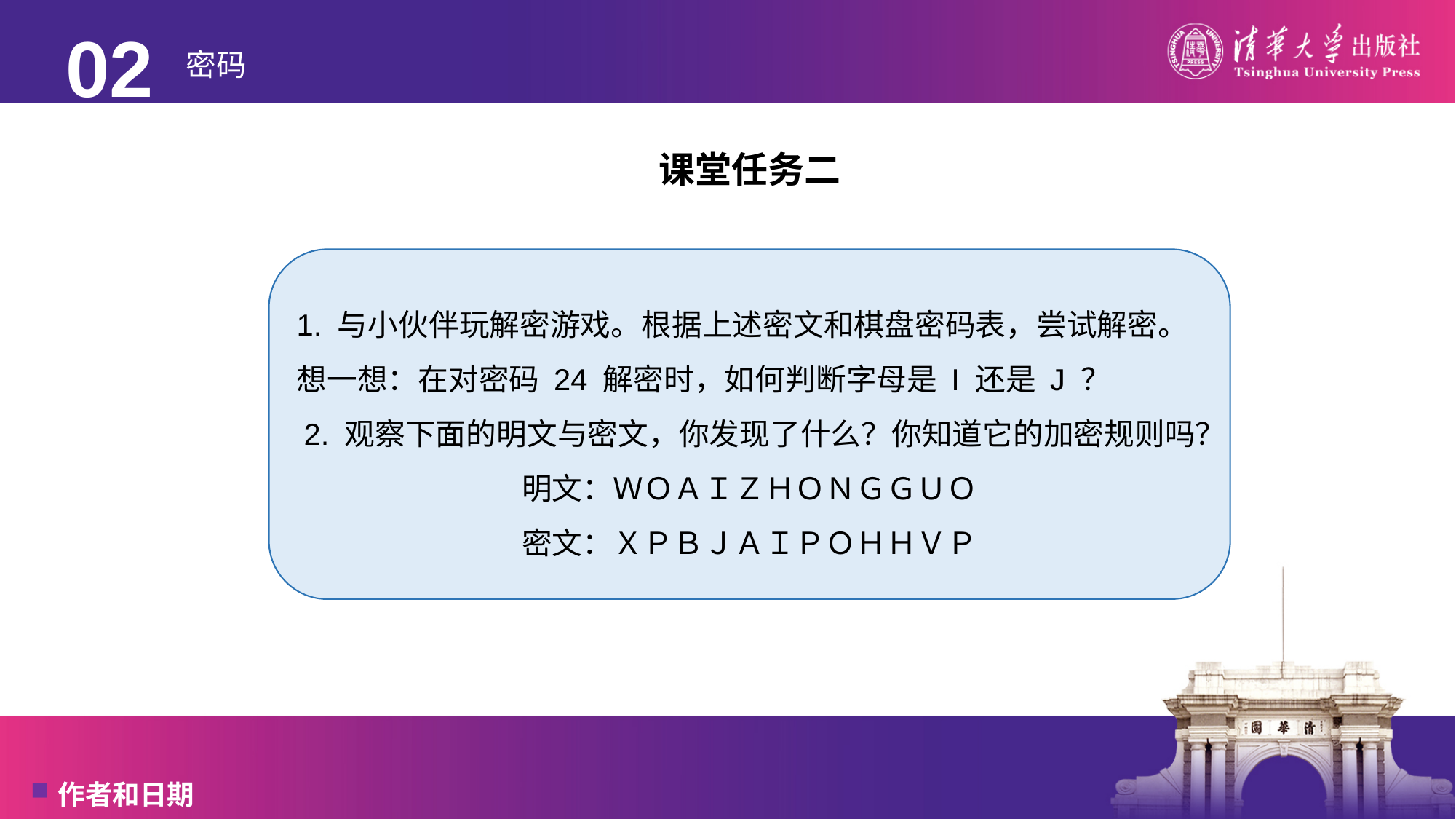

02
# 密码
课堂任务二
1. 与小伙伴玩解密游戏。根据上述密文和棋盘密码表，尝试解密。想一想：在对密码 24 解密时，如何判断字母是 I 还是 J ？
2. 观察下面的明文与密文，你发现了什么？你知道它的加密规则吗？
明文：ＷＯＡＩＺＨＯＮＧＧＵＯ
密文：ＸＰＢＪＡＩＰＯＨＨＶＰ
作者和日期